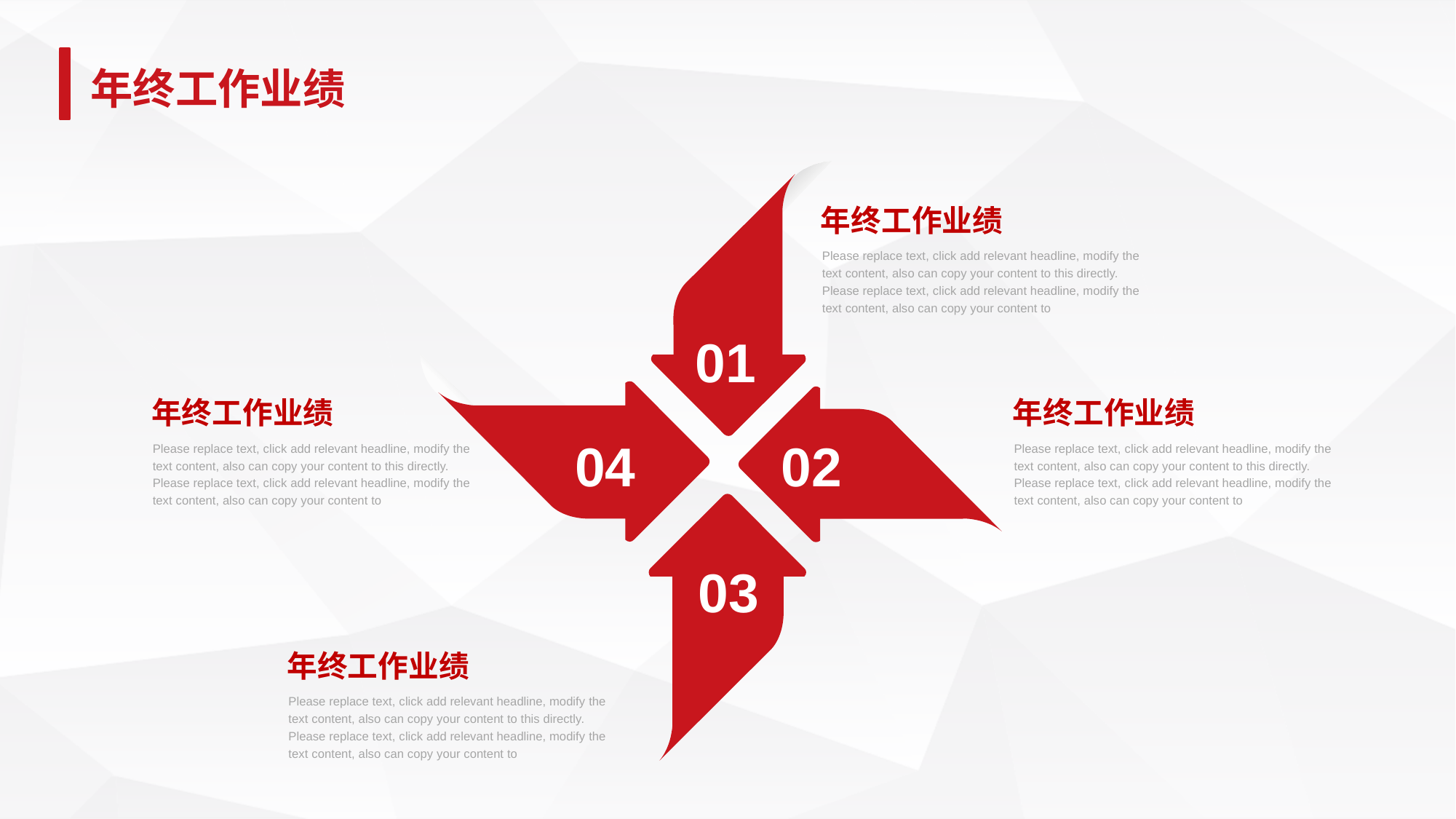

年终工作业绩

年终工作业绩

Please replace text, click add relevant headline, modify the text content, also can copy your content to this directly. Please replace text, click add relevant headline, modify the text content, also can copy your content to
01

年终工作业绩
年终工作业绩
04
02
Please replace text, click add relevant headline, modify the text content, also can copy your content to this directly. Please replace text, click add relevant headline, modify the text content, also can copy your content to
Please replace text, click add relevant headline, modify the text content, also can copy your content to this directly. Please replace text, click add relevant headline, modify the text content, also can copy your content to

03
年终工作业绩
Please replace text, click add relevant headline, modify the text content, also can copy your content to this directly. Please replace text, click add relevant headline, modify the text content, also can copy your content to